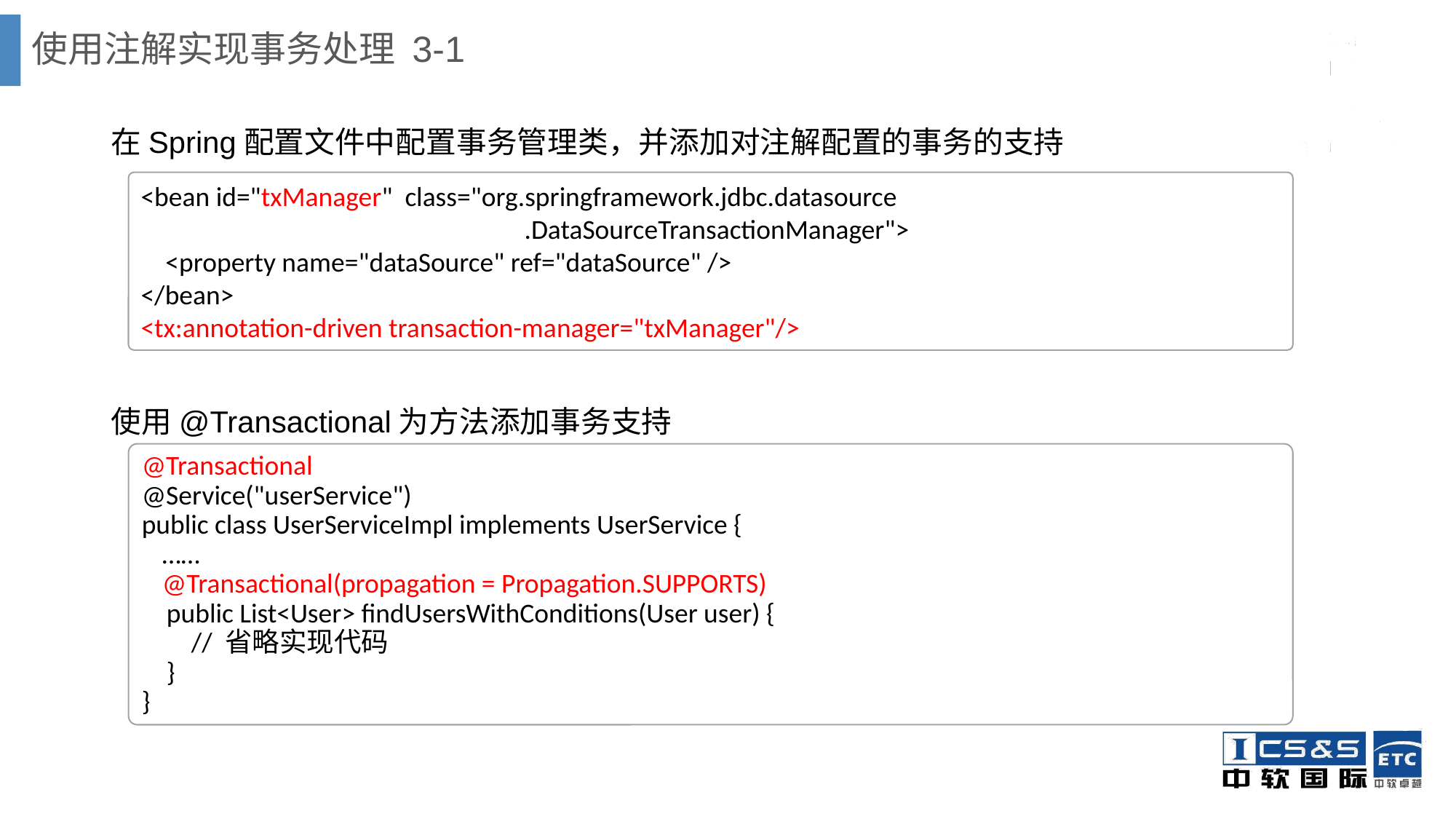

# 使用注解实现事务处理 3-1
在Spring配置文件中配置事务管理类，并添加对注解配置的事务的支持

使用@Transactional为方法添加事务支持

<bean id="txManager"  class="org.springframework.jdbc.datasource
                                                              .DataSourceTransactionManager">
    <property name="dataSource" ref="dataSource" />
</bean>
<tx:annotation-driven transaction-manager="txManager"/>
@Transactional
@Service("userService")
public class UserServiceImpl implements UserService {
 	……
	@Transactional(propagation = Propagation.SUPPORTS)
    public List<User> findUsersWithConditions(User user) {
        // 省略实现代码
    }
}